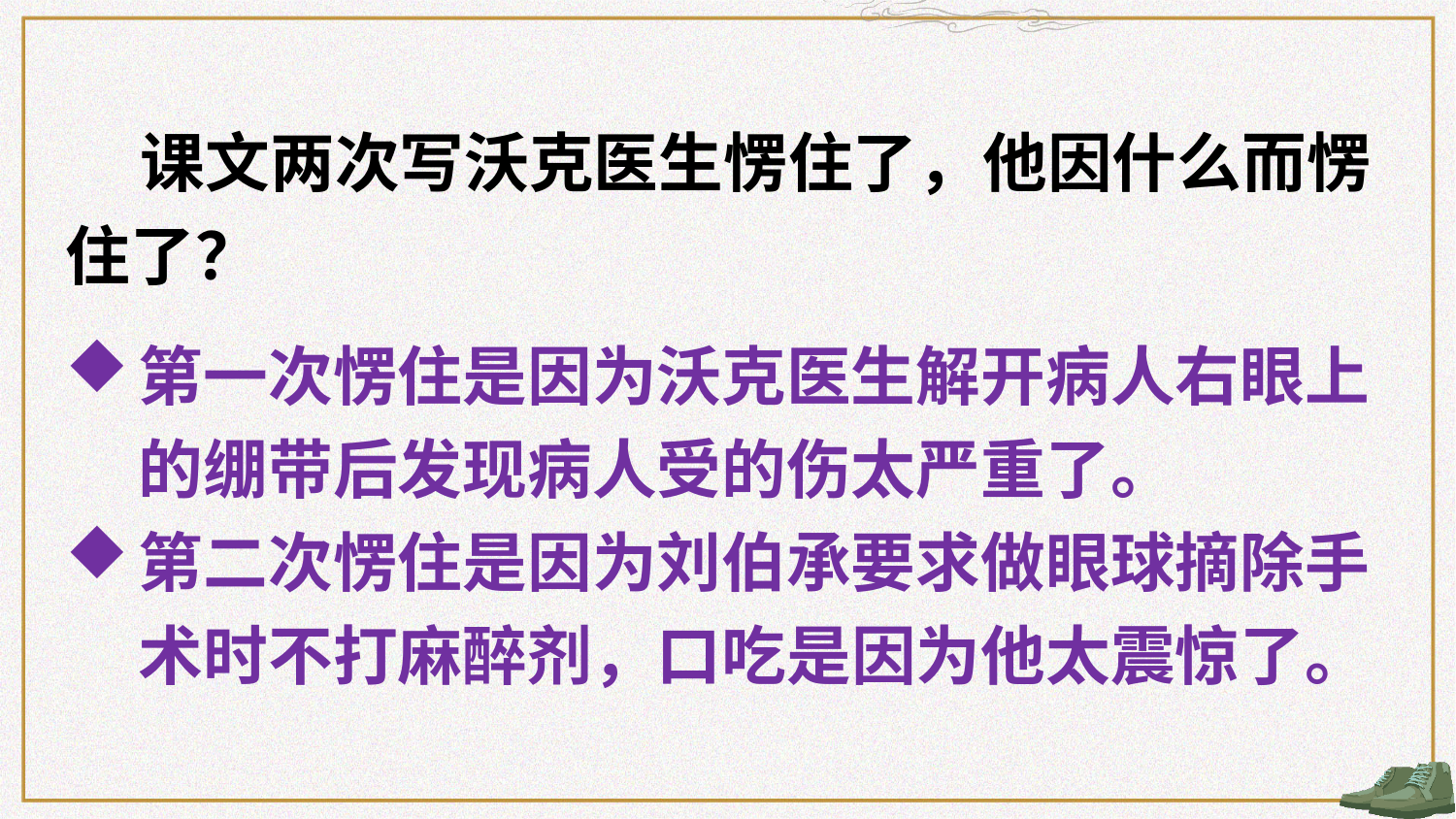

课文两次写沃克医生愣住了，他因什么而愣住了？
第一次愣住是因为沃克医生解开病人右眼上的绷带后发现病人受的伤太严重了。
第二次愣住是因为刘伯承要求做眼球摘除手术时不打麻醉剂，口吃是因为他太震惊了。